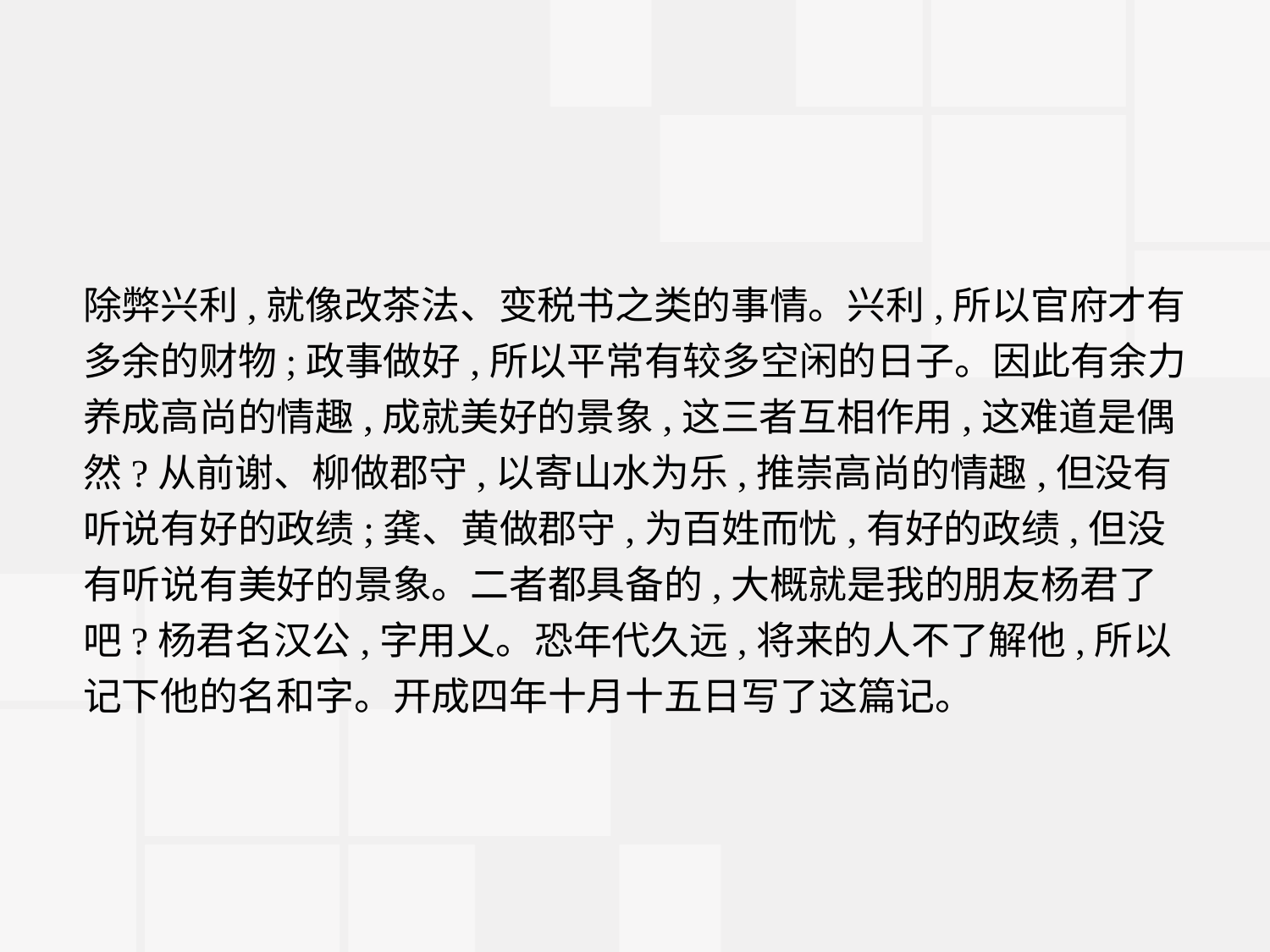

除弊兴利,就像改茶法、变税书之类的事情。兴利,所以官府才有多余的财物;政事做好,所以平常有较多空闲的日子。因此有余力养成高尚的情趣,成就美好的景象,这三者互相作用,这难道是偶然?从前谢、柳做郡守,以寄山水为乐,推崇高尚的情趣,但没有听说有好的政绩;龚、黄做郡守,为百姓而忧,有好的政绩,但没有听说有美好的景象。二者都具备的,大概就是我的朋友杨君了吧?杨君名汉公,字用乂。恐年代久远,将来的人不了解他,所以记下他的名和字。开成四年十月十五日写了这篇记。